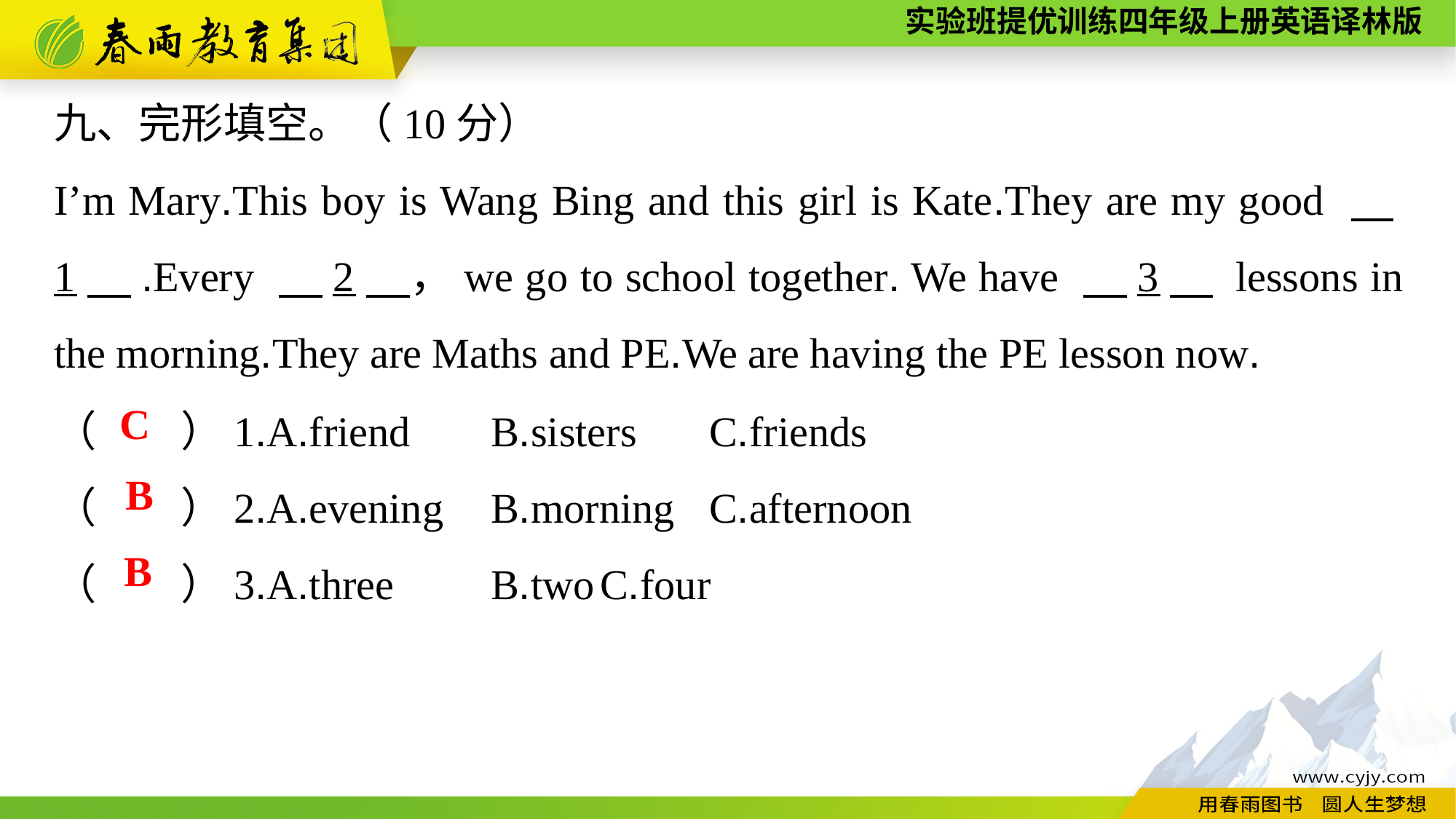

九、完形填空。（10分）
I’m Mary.This boy is Wang Bing and this girl is Kate.They are my good 　1　.Every 　2　，we go to school together. We have 　3　 lessons in the morning.They are Maths and PE.We are having the PE lesson now.
（　　）1.A.friend	B.sisters	C.friends
（　　）2.A.evening	B.morning	C.afternoon
（　　）3.A.three	B.two	C.four
C
B
B